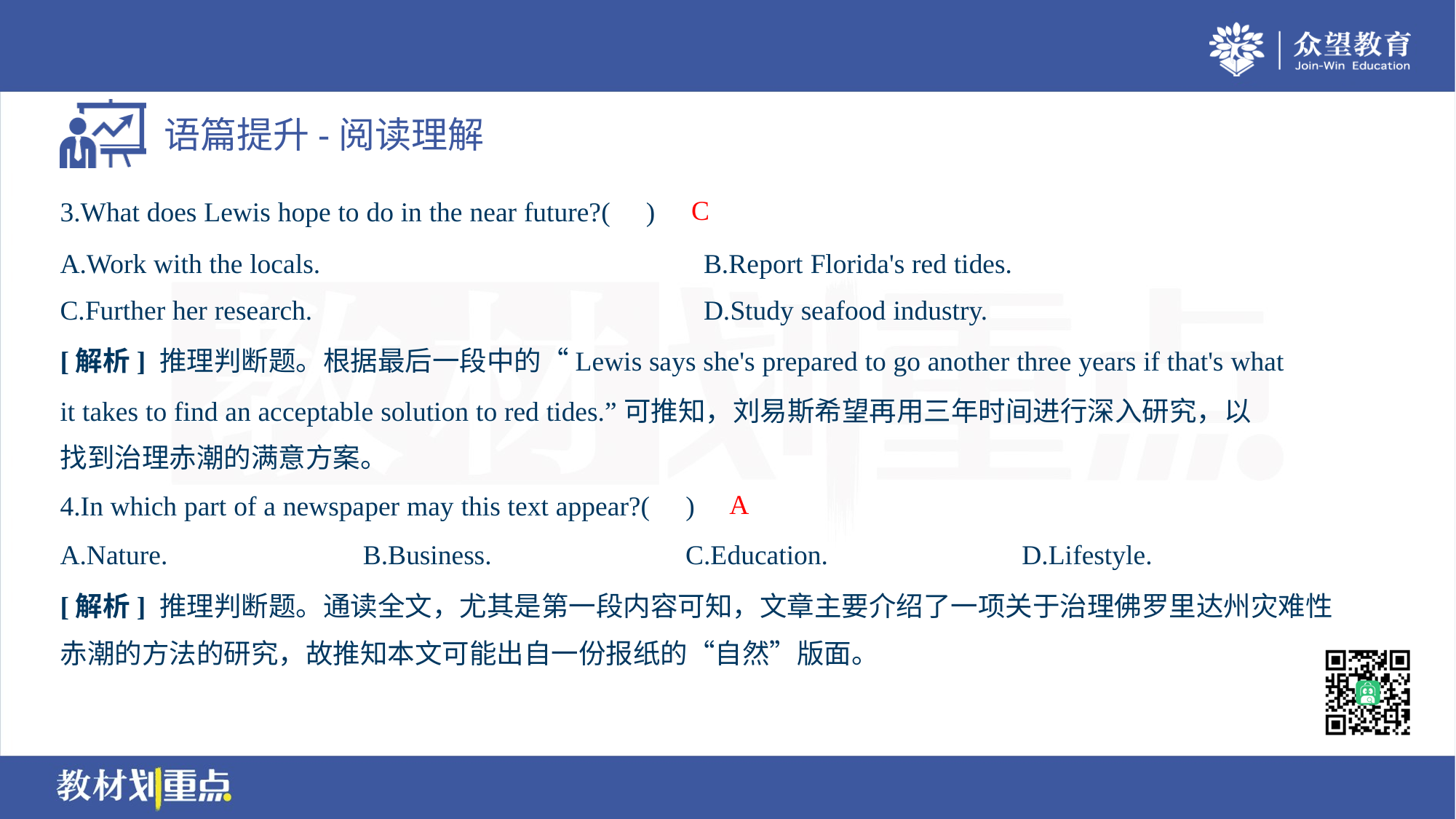

C
3.What does Lewis hope to do in the near future?(     )
A.Work with the locals.	B.Report Florida's red tides.
C.Further her research.	D.Study seafood industry.
[解析] 推理判断题。根据最后一段中的“Lewis says she's prepared to go another three years if that's what
it takes to find an acceptable solution to red tides.”可推知，刘易斯希望再用三年时间进行深入研究，以
找到治理赤潮的满意方案。
A
4.In which part of a newspaper may this text appear?(     )
A.Nature.	B.Business.	C.Education.	D.Lifestyle.
[解析] 推理判断题。通读全文，尤其是第一段内容可知，文章主要介绍了一项关于治理佛罗里达州灾难性
赤潮的方法的研究，故推知本文可能出自一份报纸的“自然”版面。